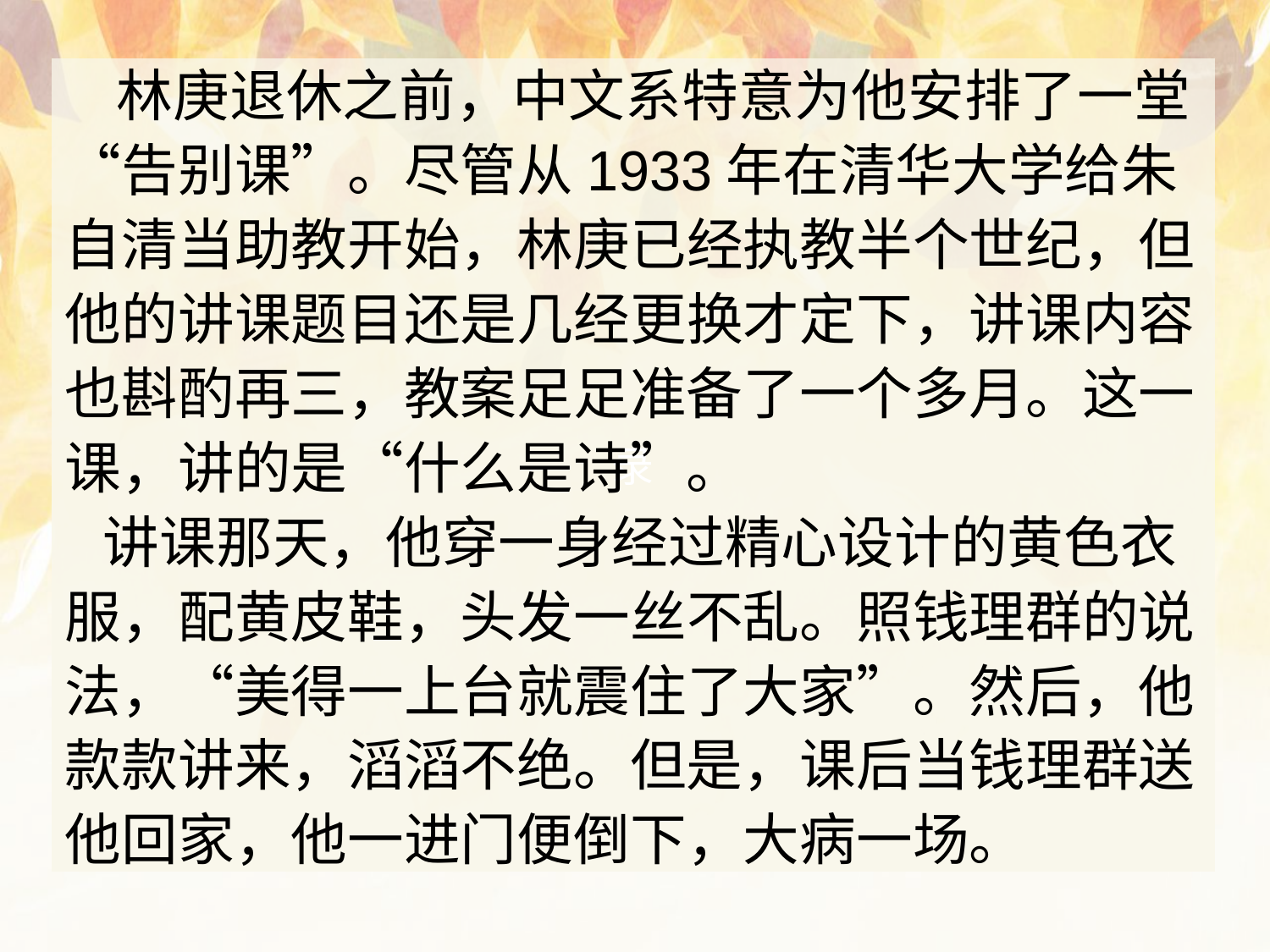

# 林庚退休之前，中文系特意为他安排了一堂“告别课”。尽管从1933年在清华大学给朱自清当助教开始，林庚已经执教半个世纪，但他的讲课题目还是几经更换才定下，讲课内容也斟酌再三，教案足足准备了一个多月。这一课，讲的是“什么是诗”。 讲课那天，他穿一身经过精心设计的黄色衣服，配黄皮鞋，头发一丝不乱。照钱理群的说法，“美得一上台就震住了大家”。然后，他款款讲来，滔滔不绝。但是，课后当钱理群送他回家，他一进门便倒下，大病一场。